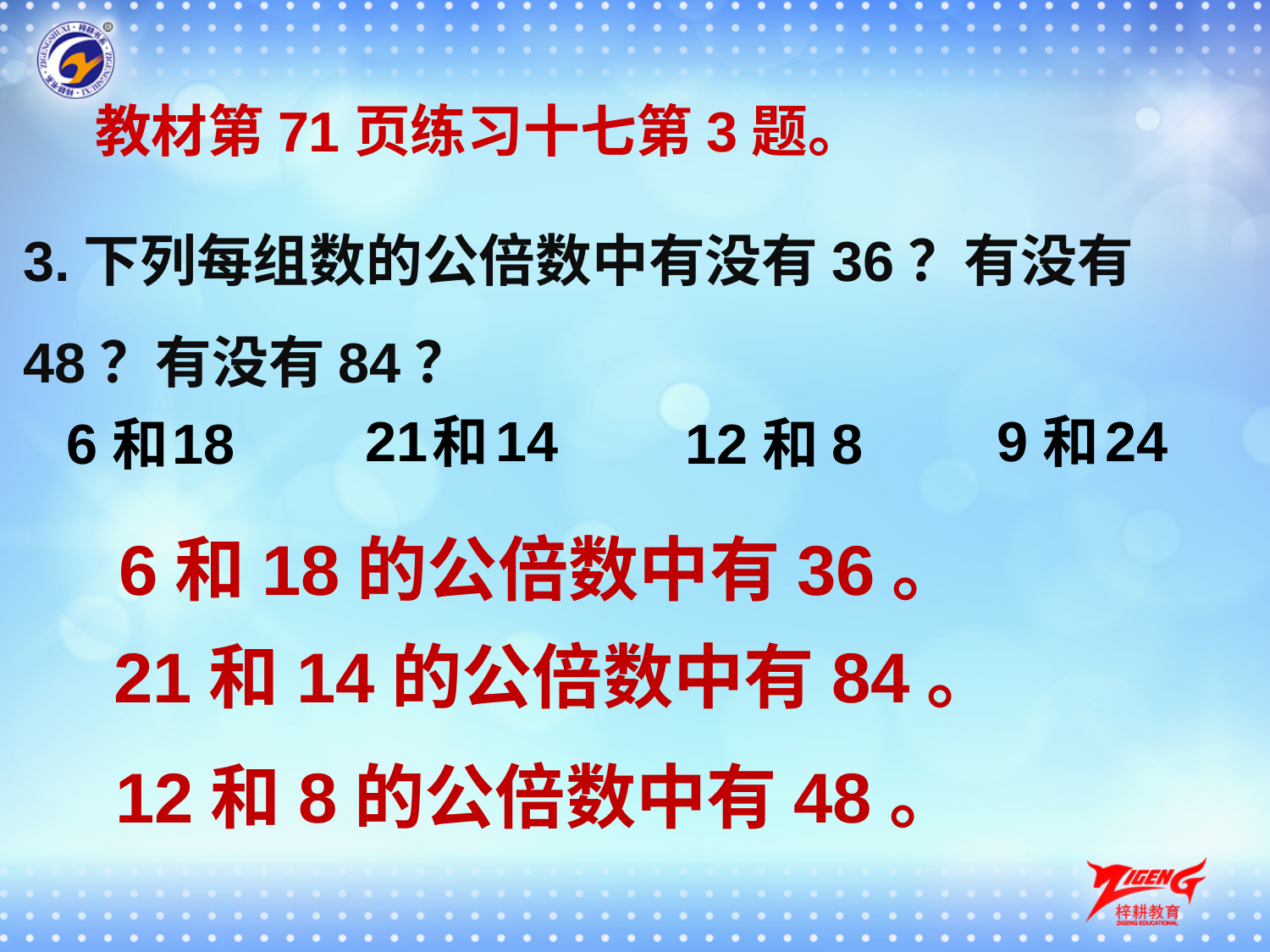

教材第71页练习十七第3题。
3.下列每组数的公倍数中有没有36？有没有48？有没有84？
21
14
9
24
和
和
6
18
12
8
和
和
6和18的公倍数中有36。
21和14的公倍数中有84。
12和8的公倍数中有48。